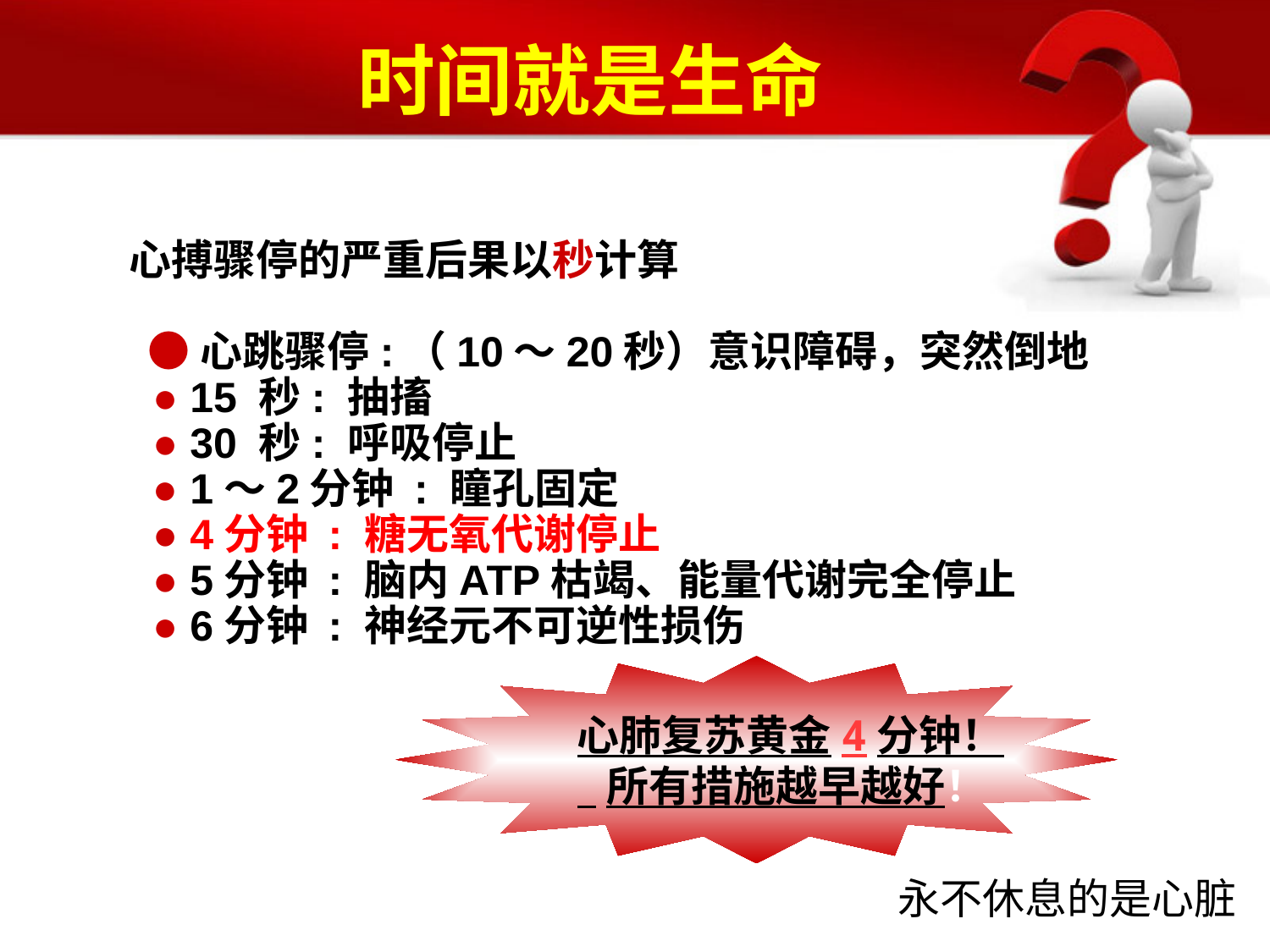

时间就是生命
心搏骤停的严重后果以秒计算

  ●心跳骤停:（10～20秒）意识障碍，突然倒地
  ● 15 秒: 抽搐
  ● 30 秒: 呼吸停止
  ● 1～2分钟 : 瞳孔固定
  ● 4分钟 : 糖无氧代谢停止
  ● 5分钟 : 脑内ATP枯竭、能量代谢完全停止
  ● 6分钟 : 神经元不可逆性损伤

心肺复苏黄金4分钟！
  所有措施越早越好！
永不休息的是心脏
8